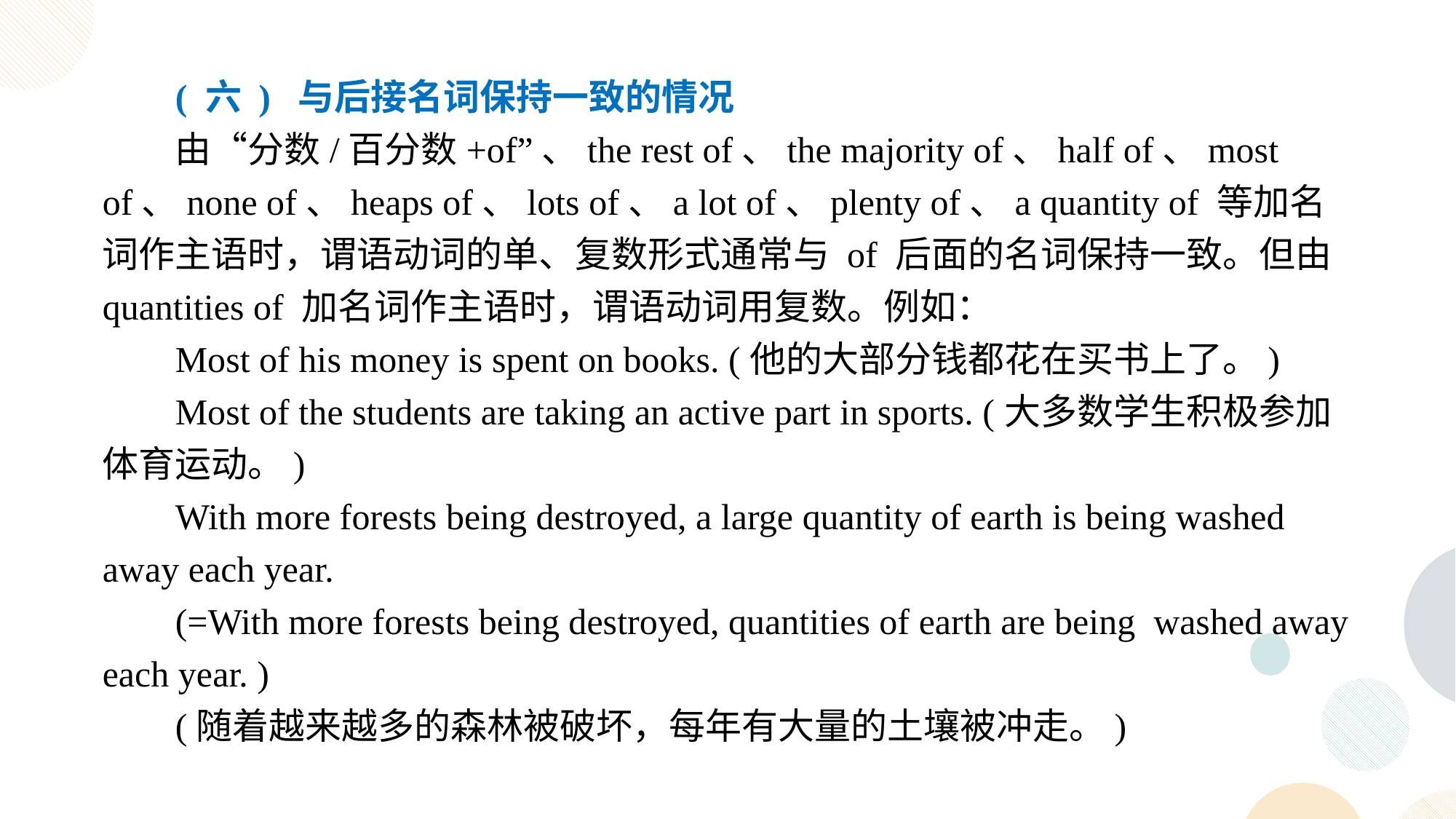

( 六 )  与后接名词保持一致的情况
由“分数/百分数+of”、the rest of、the majority of、half of、most of、none of、heaps of、lots of、a lot of、plenty of、a quantity of 等加名词作主语时，谓语动词的单、复数形式通常与 of 后面的名词保持一致。但由 quantities of 加名词作主语时，谓语动词用复数。例如：
Most of his money is spent on books. (他的大部分钱都花在买书上了。)
Most of the students are taking an active part in sports. (大多数学生积极参加体育运动。)
With more forests being destroyed, a large quantity of earth is being washed away each year.
(=With more forests being destroyed, quantities of earth are being  washed away each year. )
(随着越来越多的森林被破坏，每年有大量的土壤被冲走。)